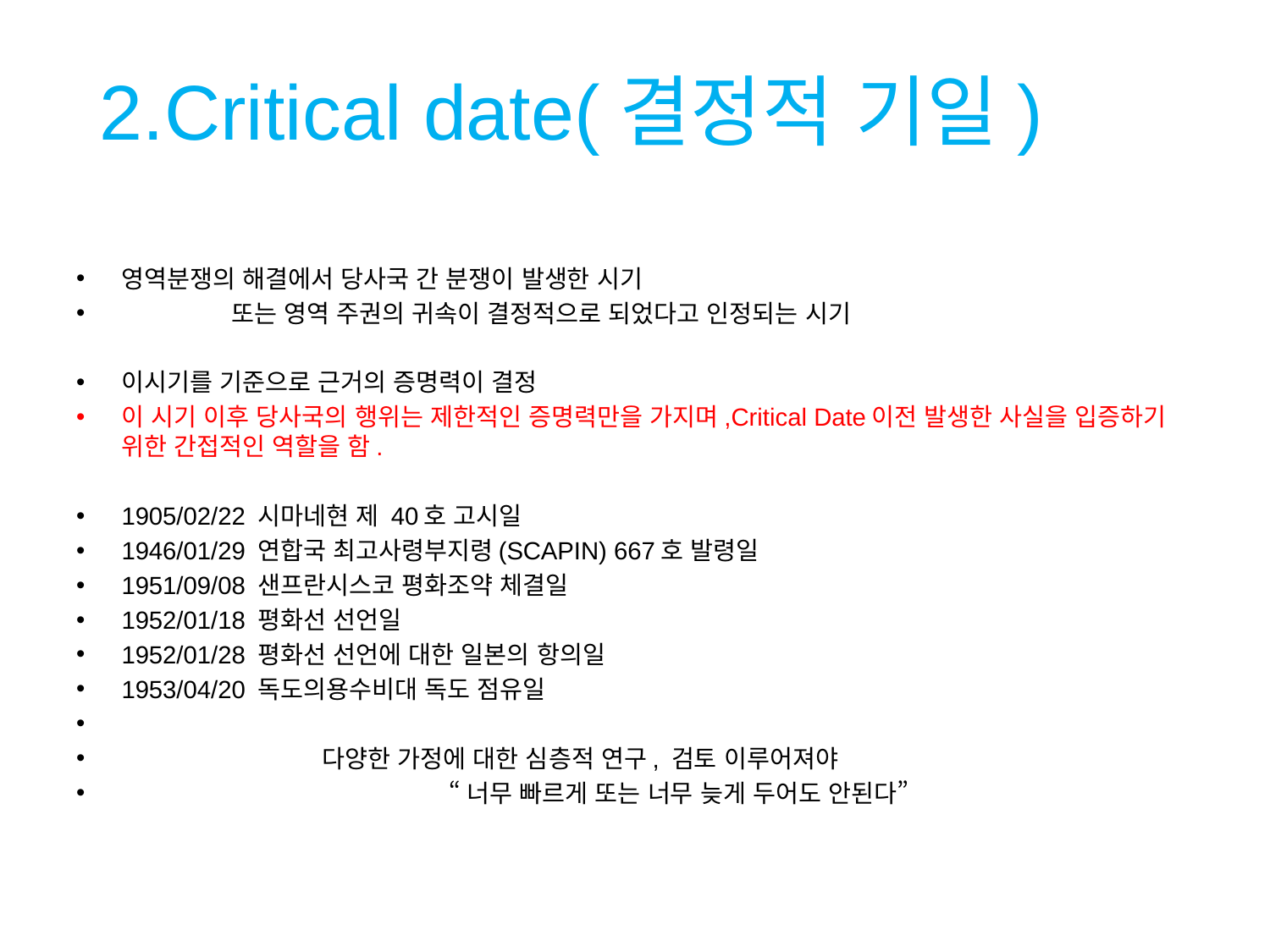

# 2.Critical date(결정적 기일)

영역분쟁의 해결에서 당사국 간 분쟁이 발생한 시기
               또는 영역 주권의 귀속이 결정적으로 되었다고 인정되는 시기

이시기를 기준으로 근거의 증명력이 결정
이 시기 이후 당사국의 행위는 제한적인 증명력만을 가지며,Critical Date이전 발생한 사실을 입증하기 위한 간접적인 역할을 함.

1905/02/22 시마네현 제 40호 고시일
1946/01/29 연합국 최고사령부지령(SCAPIN) 667호 발령일
1951/09/08 샌프란시스코 평화조약 체결일
1952/01/18 평화선 선언일
1952/01/28 평화선 선언에 대한 일본의 항의일
1953/04/20 독도의용수비대 독도 점유일

                            다양한 가정에 대한 심층적 연구, 검토 이루어져야
                                               “너무 빠르게 또는 너무 늦게 두어도 안된다”